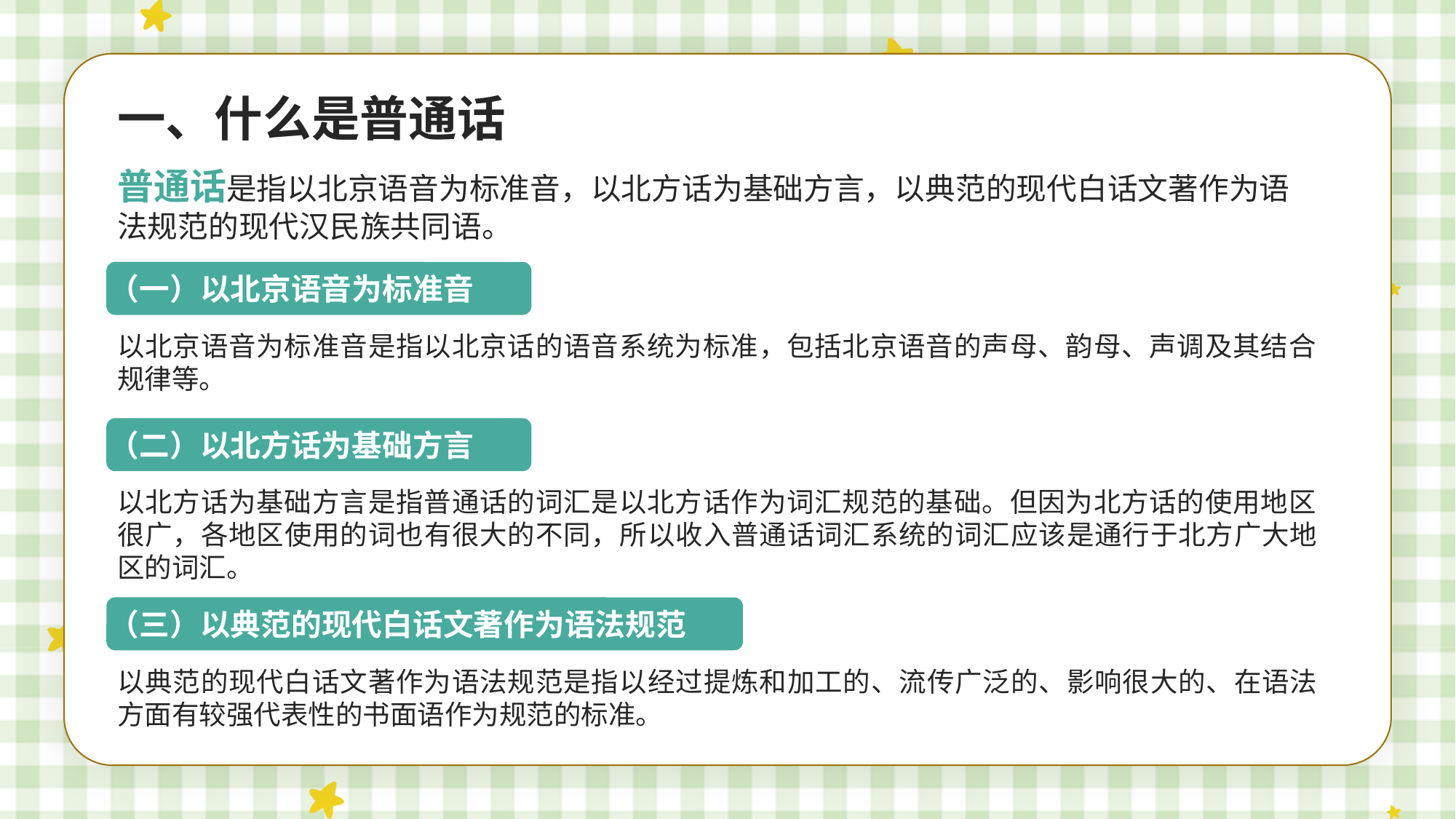

一、什么是普通话
普通话是指以北京语音为标准音，以北方话为基础方言，以典范的现代白话文著作为语法规范的现代汉民族共同语。
（一）以北京语音为标准音
以北京语音为标准音是指以北京话的语音系统为标准，包括北京语音的声母、韵母、声调及其结合规律等。
（二）以北方话为基础方言
以北方话为基础方言是指普通话的词汇是以北方话作为词汇规范的基础。但因为北方话的使用地区很广，各地区使用的词也有很大的不同，所以收入普通话词汇系统的词汇应该是通行于北方广大地区的词汇。
（三）以典范的现代白话文著作为语法规范
以典范的现代白话文著作为语法规范是指以经过提炼和加工的、流传广泛的、影响很大的、在语法方面有较强代表性的书面语作为规范的标准。